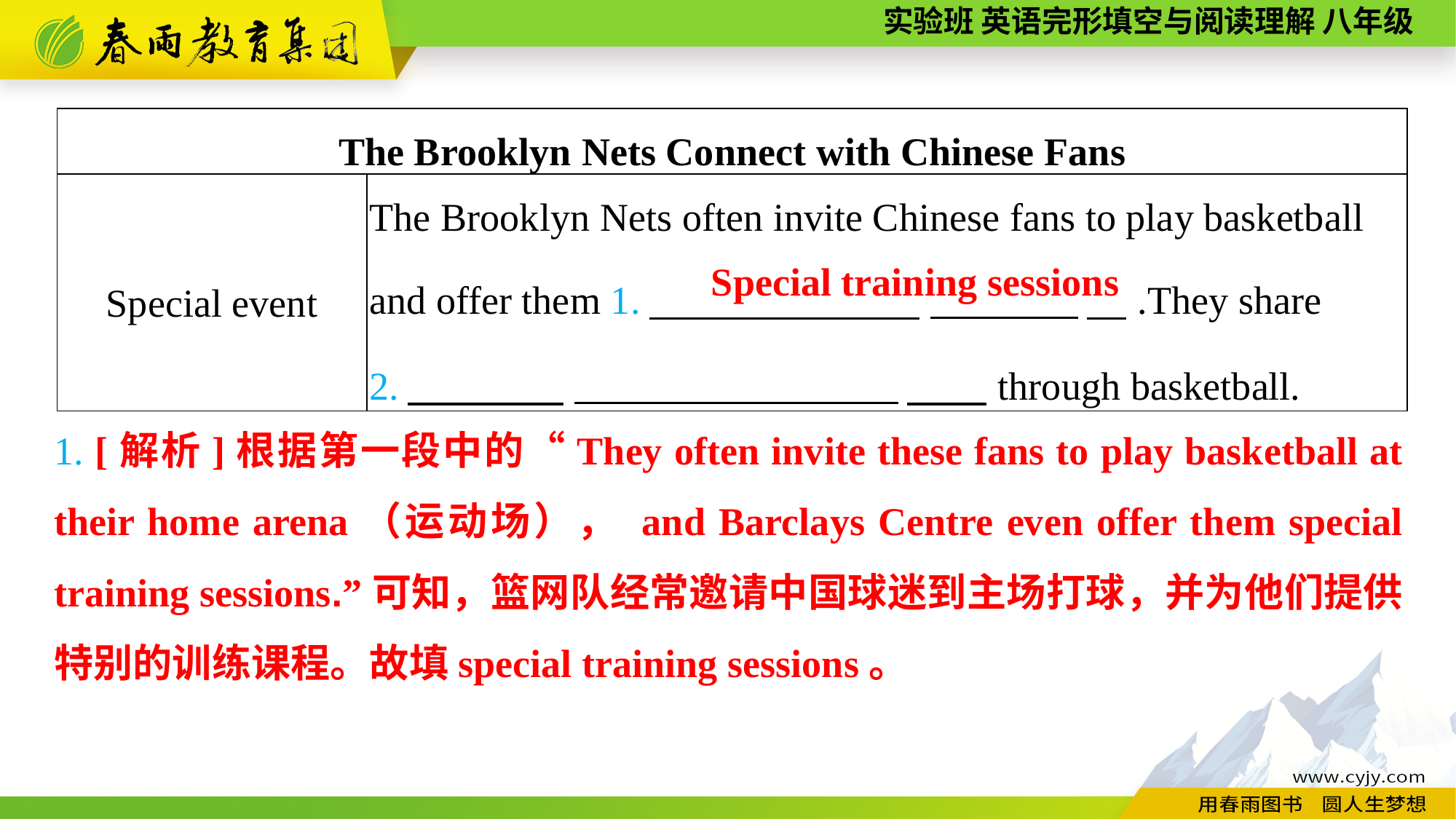

| The Brooklyn Nets Connect with Chinese Fans |  |
| --- | --- |
| Special event | The Brooklyn Nets often invite Chinese fans to play basketball and offer them 1.　　 　, 　.They share 2.　 . 　，through basketball. |
Special training sessions
1. [解析]根据第一段中的“They often invite these fans to play basketball at their home arena（运动场）， and Barclays Centre even offer them special training sessions.”可知，篮网队经常邀请中国球迷到主场打球，并为他们提供特别的训练课程。故填special training sessions。